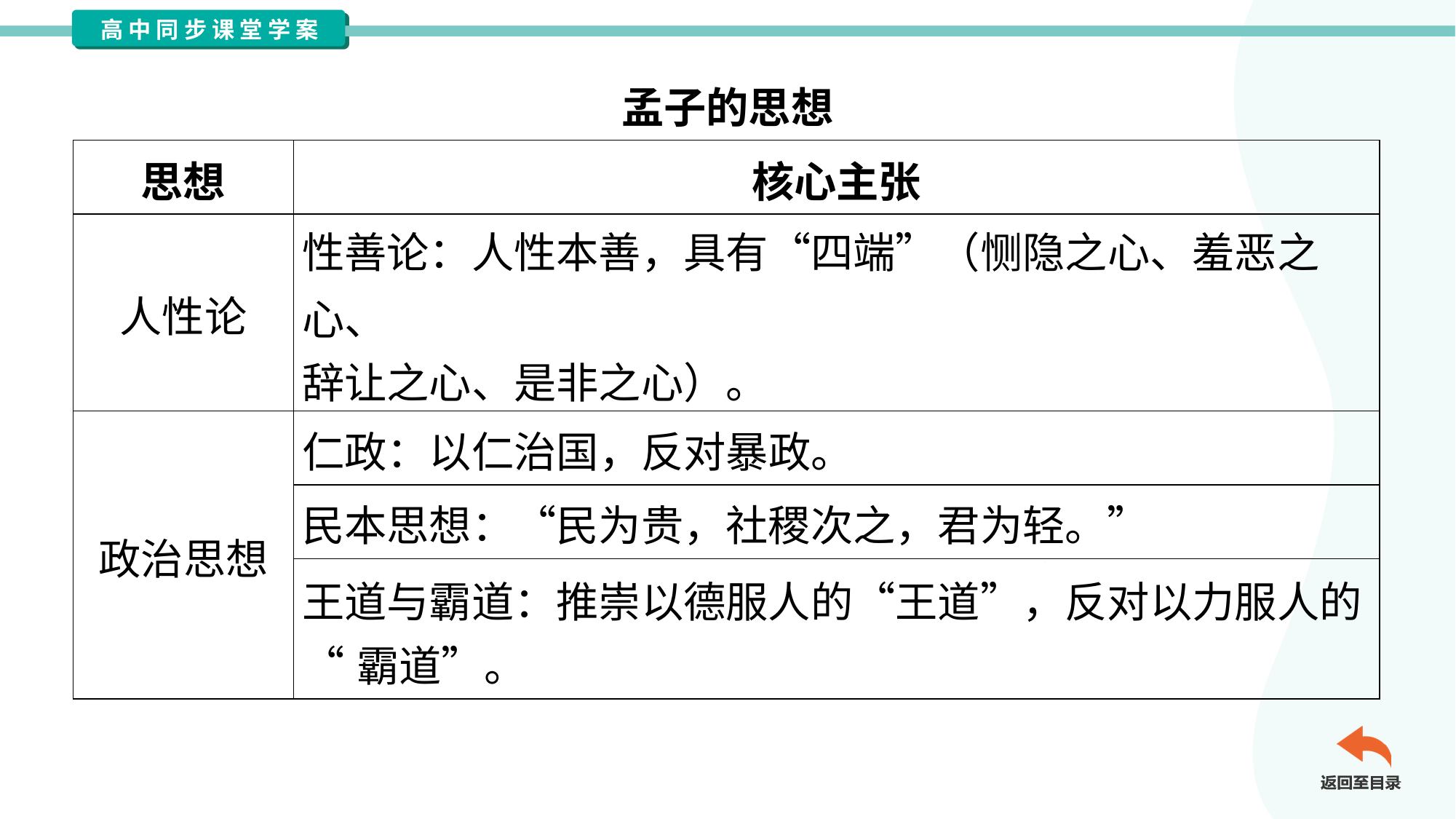

孟子的思想
| 思想 | 核心主张 |
| --- | --- |
| 人性论 | 性善论：人性本善，具有“四端”（恻隐之心、羞恶之心、 辞让之心、是非之心）。 |
| 政治思想 | 仁政：以仁治国，反对暴政。 |
|  | 民本思想：“民为贵，社稷次之，君为轻。” |
|  | 王道与霸道：推崇以德服人的“王道”，反对以力服人的 “霸道”。 |